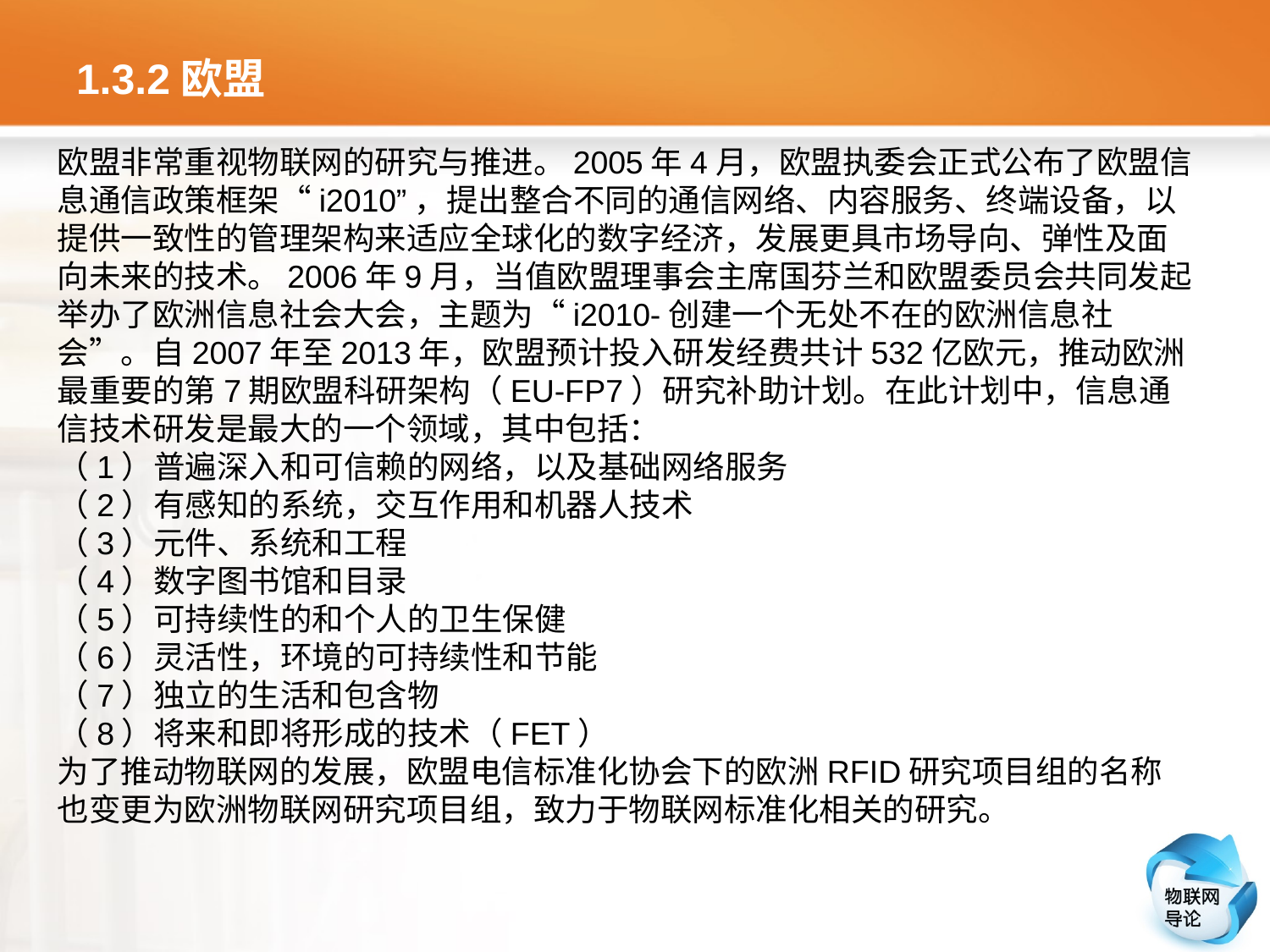

# 1.3.2欧盟
欧盟非常重视物联网的研究与推进。2005年4月，欧盟执委会正式公布了欧盟信息通信政策框架“i2010”，提出整合不同的通信网络、内容服务、终端设备，以提供一致性的管理架构来适应全球化的数字经济，发展更具市场导向、弹性及面向未来的技术。2006年9月，当值欧盟理事会主席国芬兰和欧盟委员会共同发起举办了欧洲信息社会大会，主题为“i2010-创建一个无处不在的欧洲信息社会”。自2007年至2013年，欧盟预计投入研发经费共计532亿欧元，推动欧洲最重要的第7期欧盟科研架构（EU-FP7）研究补助计划。在此计划中，信息通信技术研发是最大的一个领域，其中包括：
（1）普遍深入和可信赖的网络，以及基础网络服务
（2）有感知的系统，交互作用和机器人技术
（3）元件、系统和工程
（4）数字图书馆和目录
（5）可持续性的和个人的卫生保健
（6）灵活性，环境的可持续性和节能
（7）独立的生活和包含物
（8）将来和即将形成的技术（FET）
为了推动物联网的发展，欧盟电信标准化协会下的欧洲RFID研究项目组的名称也变更为欧洲物联网研究项目组，致力于物联网标准化相关的研究。